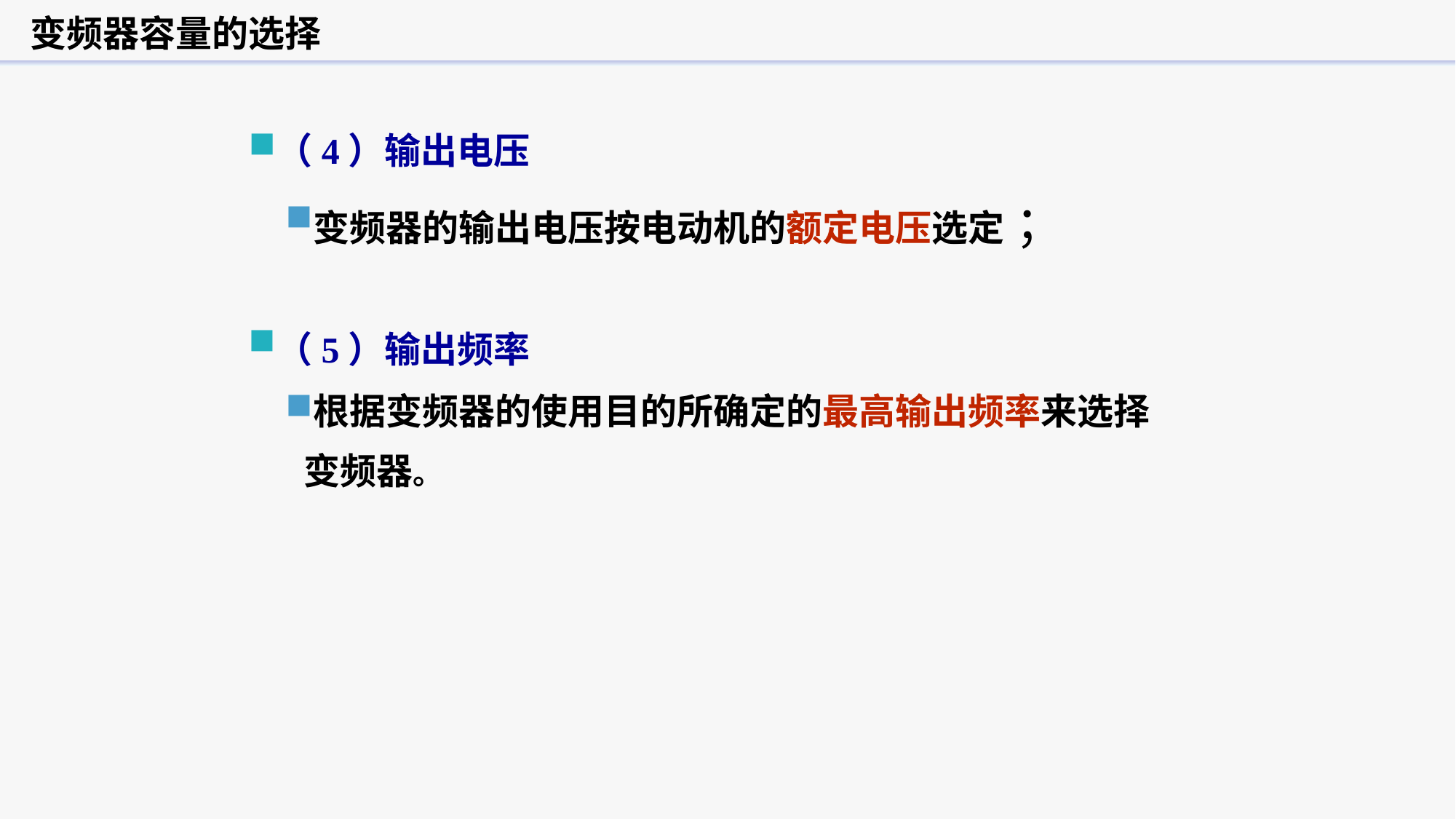

变频器容量的选择

（4）输出电压
变频器的输出电压按电动机的额定电压选定 ；
（5）输出频率
根据变频器的使用目的所确定的最高输出频率来选择变频器。